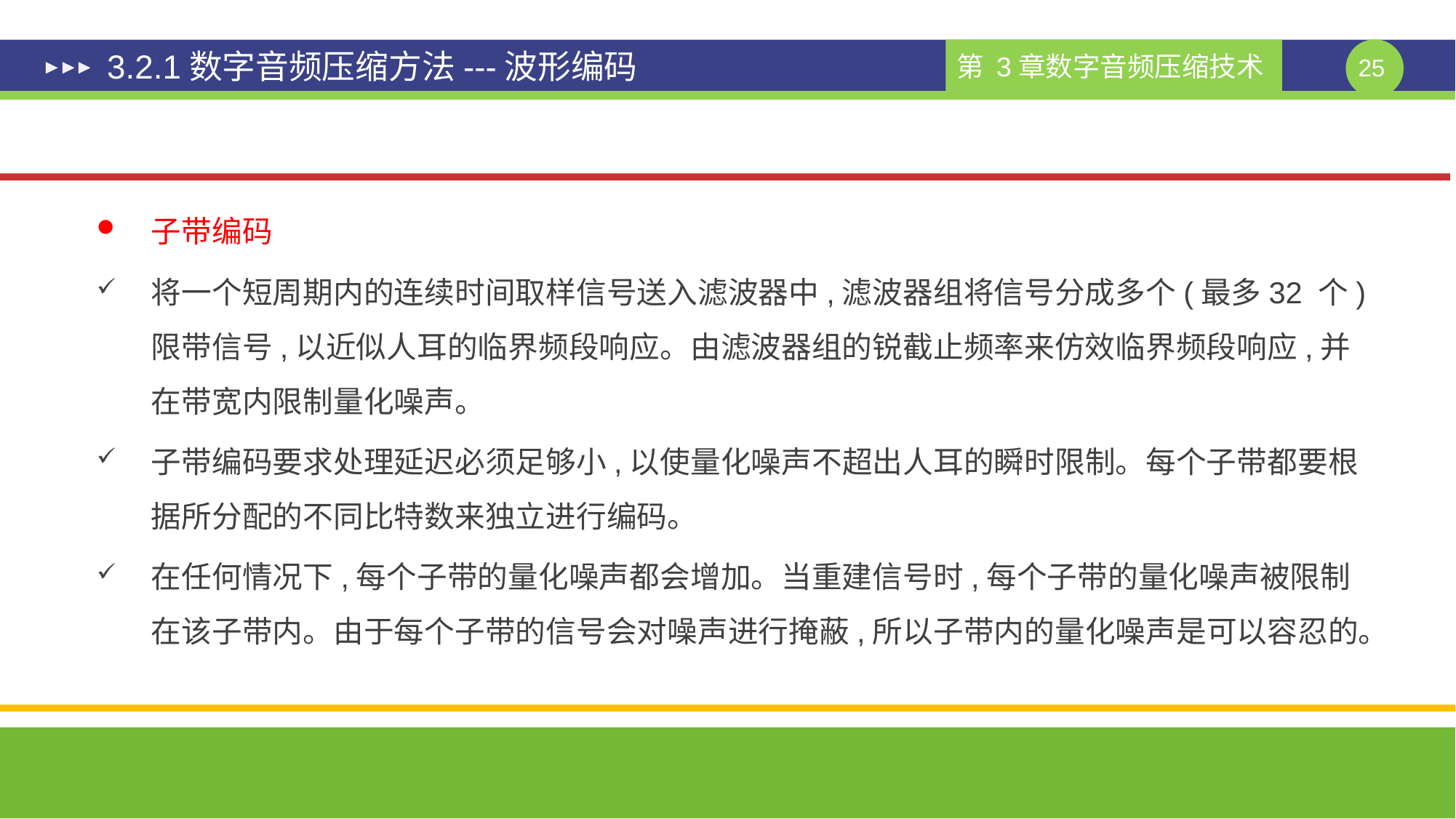

# 3.2.1数字音频压缩方法---波形编码

子带编码
将一个短周期内的连续时间取样信号送入滤波器中,滤波器组将信号分成多个(最多32 个)限带信号,以近似人耳的临界频段响应。由滤波器组的锐截止频率来仿效临界频段响应,并在带宽内限制量化噪声。
子带编码要求处理延迟必须足够小,以使量化噪声不超出人耳的瞬时限制。每个子带都要根据所分配的不同比特数来独立进行编码。
在任何情况下,每个子带的量化噪声都会增加。当重建信号时,每个子带的量化噪声被限制在该子带内。由于每个子带的信号会对噪声进行掩蔽,所以子带内的量化噪声是可以容忍的。